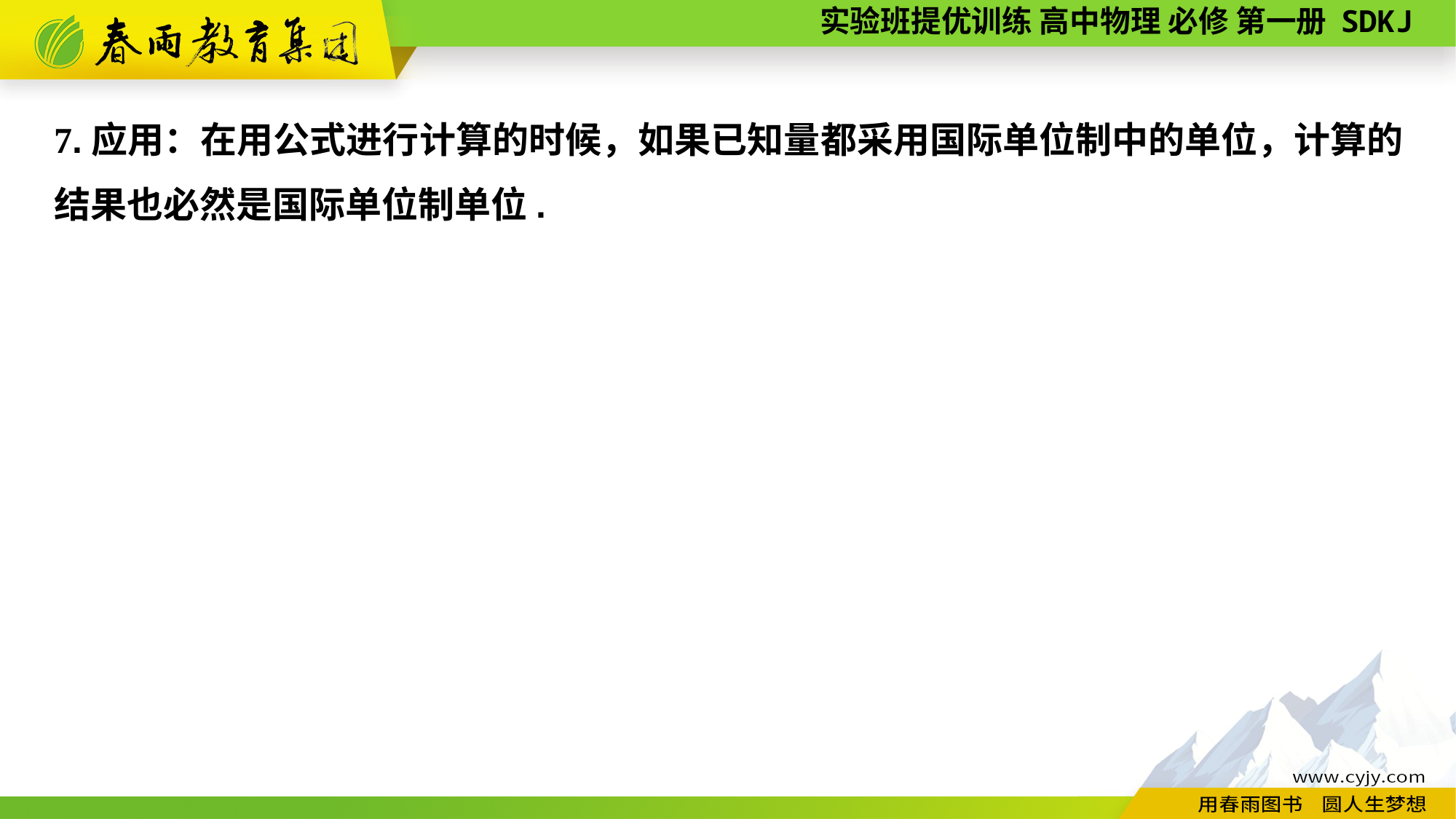

7.应用：在用公式进行计算的时候，如果已知量都采用国际单位制中的单位，计算的结果也必然是国际单位制单位.